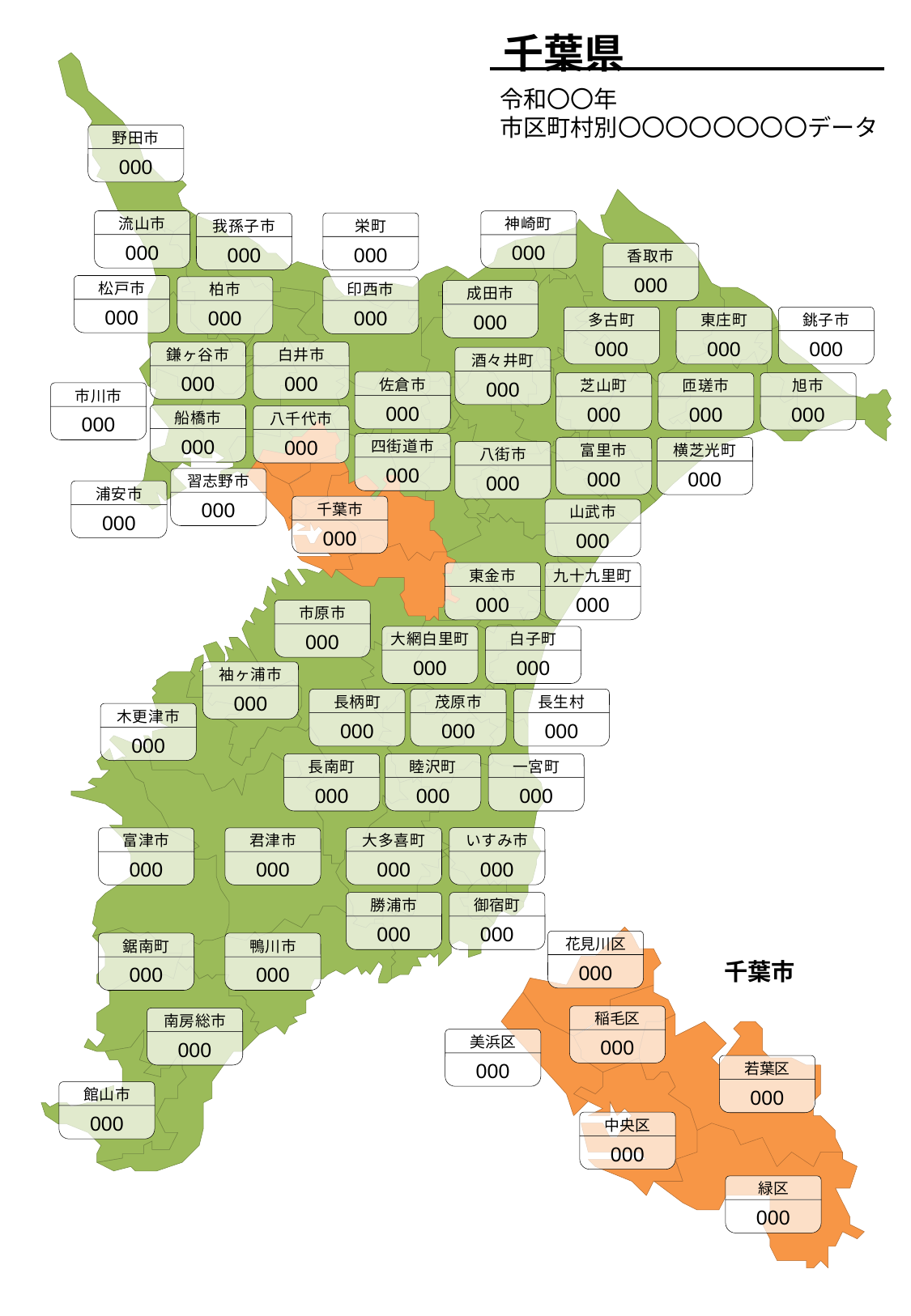

千葉県

令和〇〇年
市区町村別〇〇〇〇〇〇〇〇データ
野田市
000
流山市
000
神崎町
000
我孫子市
000
栄町
000
香取市
000
松戸市
000
柏市
000
印西市
000
成田市
000
多古町
000
東庄町
000
銚子市
000
鎌ヶ谷市
000
白井市
000
酒々井町
000
佐倉市
000
芝山町
000
匝瑳市
000
旭市
000
市川市
000
船橋市
000
八千代市
000
四街道市
000
富里市
000
横芝光町
000
八街市
000
習志野市
000
浦安市
000
千葉市
000
山武市
000
東金市
000
九十九里町
000
市原市
000
大網白里町
000
白子町
000
袖ヶ浦市
000
長柄町
000
茂原市
000
長生村
000
木更津市
000
長南町
000
睦沢町
000
一宮町
000
大多喜町
000
いすみ市
000
富津市
000
君津市
000
勝浦市
000
御宿町
000
花見川区
000
鋸南町
000
鴨川市
000
千葉市
稲毛区
000
南房総市
000
美浜区
000
若葉区
000
館山市
000
中央区
000
緑区
000